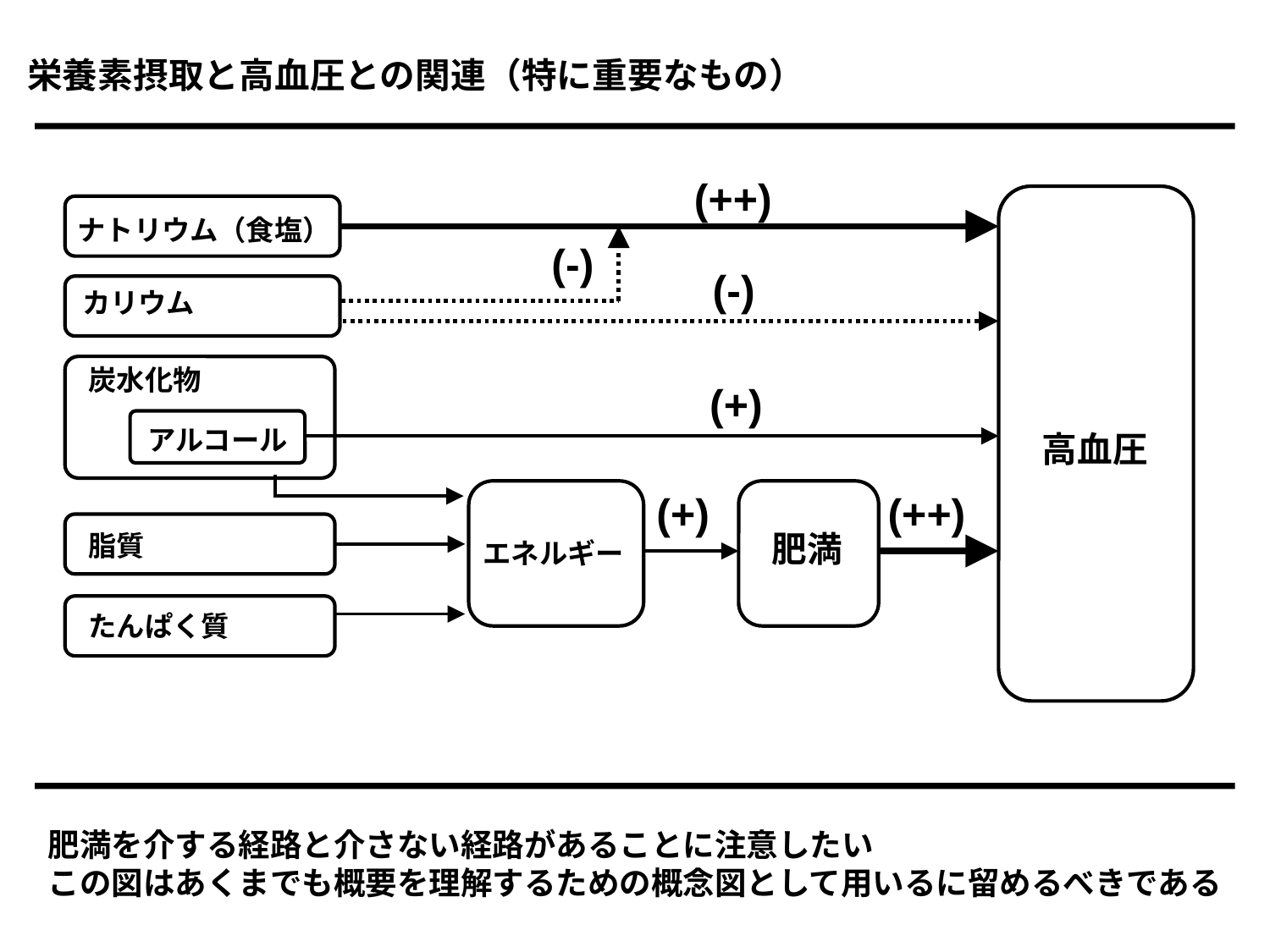

栄養素摂取と高血圧との関連（特に重要なもの）

(++)

ナトリウム（食塩）
(-)
(-)

カリウム
炭水化物

(+)

アルコール
高血圧

(+)

(++)

肥満
脂質
エネルギー

たんぱく質

肥満を介する経路と介さない経路があることに注意したい
この図はあくまでも概要を理解するための概念図として用いるに留めるべきである